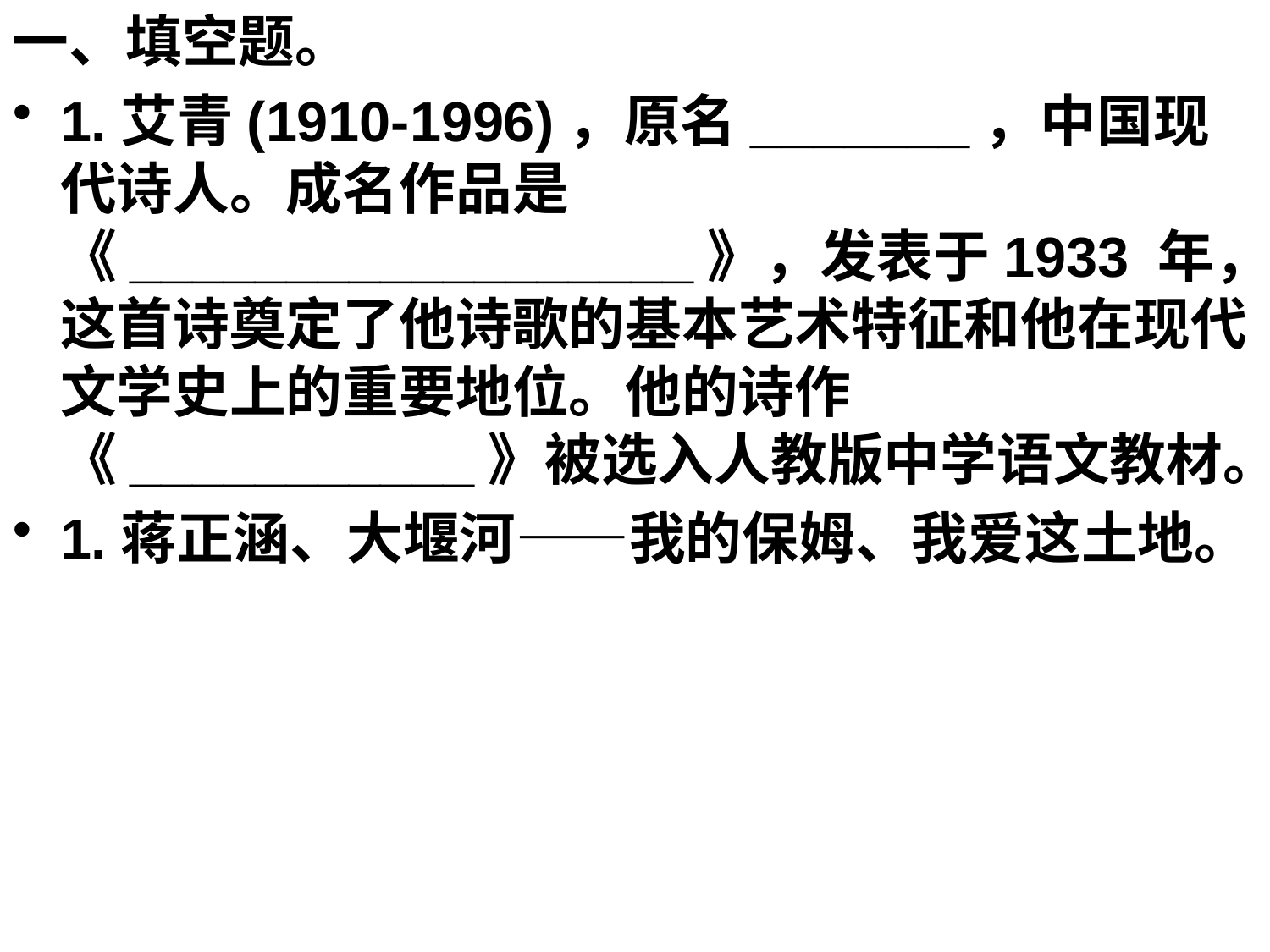

一、填空题。
1.艾青(1910-1996)，原名_______，中国现代诗人。成名作品是《__________________》，发表于1933 年，这首诗奠定了他诗歌的基本艺术特征和他在现代文学史上的重要地位。他的诗作《___________》被选入人教版中学语文教材。
1.蒋正涵、大堰河——我的保姆、我爱这土地。